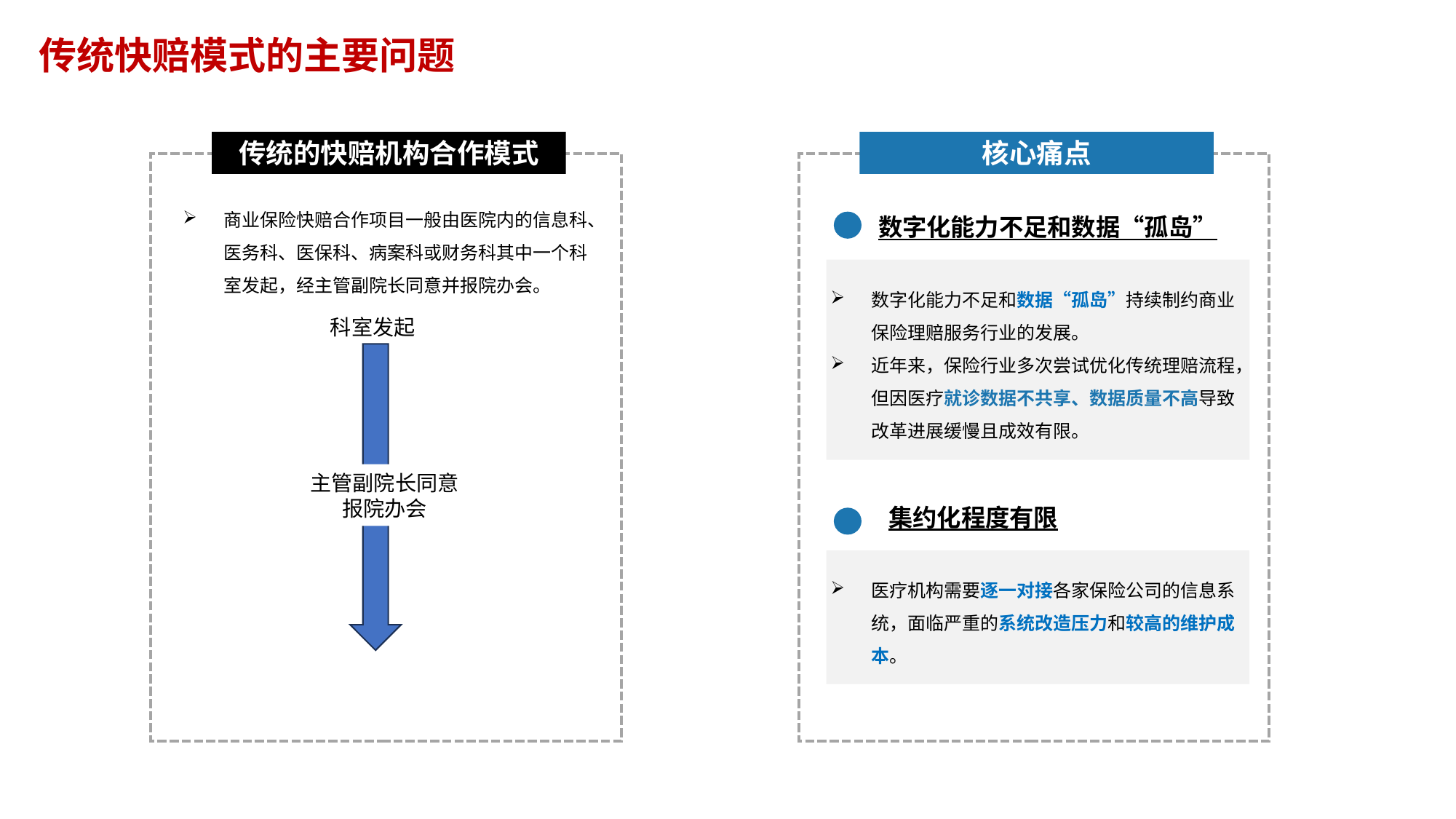

传统快赔模式的主要问题
传统的快赔机构合作模式
核心痛点

商业保险快赔合作项目一般由医院内的信息科、医务科、医保科、病案科或财务科其中一个科室发起，经主管副院长同意并报院办会。
数字化能力不足和数据“孤岛”

数字化能力不足和数据“孤岛”持续制约商业保险理赔服务行业的发展。
近年来，保险行业多次尝试优化传统理赔流程，但因医疗就诊数据不共享、数据质量不高导致改革进展缓慢且成效有限。
科室发起

主管副院长同意
报院办会
集约化程度有限

医疗机构需要逐一对接各家保险公司的信息系统，面临严重的系统改造压力和较高的维护成本。